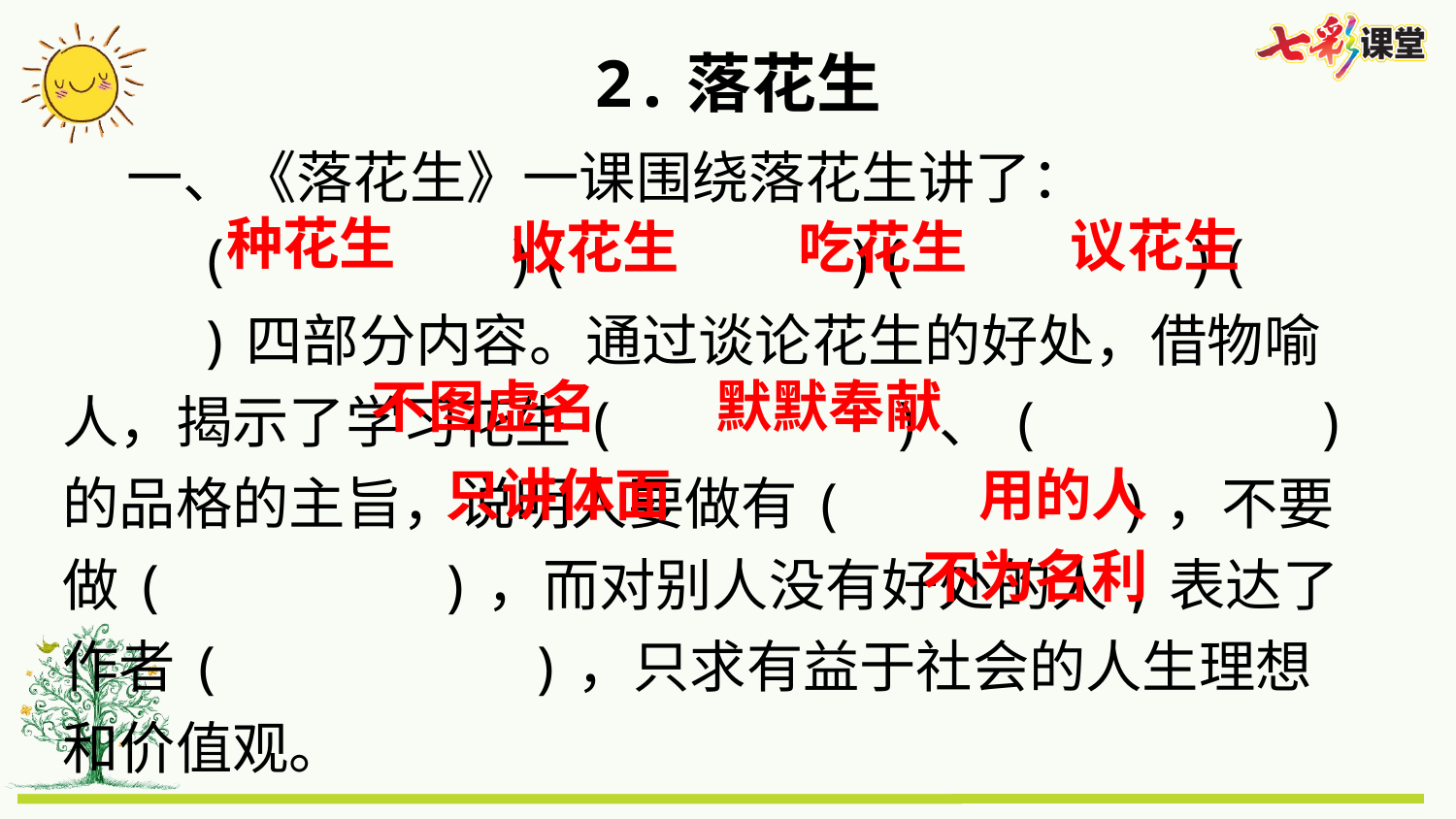

2.落花生
    一、《落花生》一课围绕落花生讲了：
    (        )(        )(        )(       )四部分内容。通过谈论花生的好处，借物喻人，揭示了学习花生(        )、(        )的品格的主旨，说明人要做有(        )，不要做(        )，而对别人没有好处的人,表达了作者(         )，只求有益于社会的人生理想和价值观。
种花生
议花生
收花生
吃花生
不图虚名
默默奉献
只讲体面
用的人
不为名利